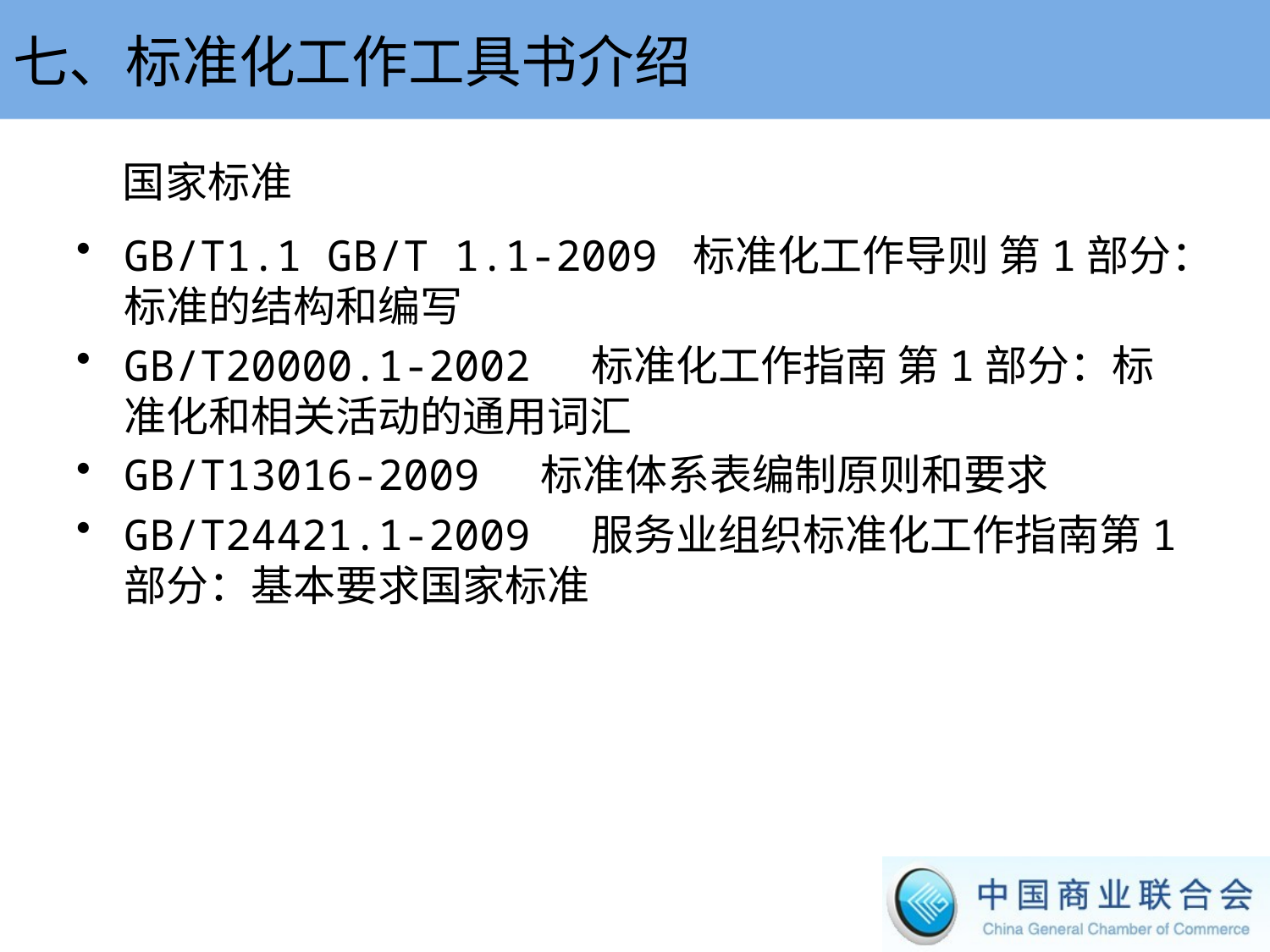

七、标准化工作工具书介绍
国家标准
GB/T1.1 GB/T 1.1-2009 标准化工作导则 第1部分：标准的结构和编写
GB/T20000.1-2002  标准化工作指南 第1部分：标准化和相关活动的通用词汇
GB/T13016-2009  标准体系表编制原则和要求
GB/T24421.1-2009  服务业组织标准化工作指南第1部分：基本要求国家标准